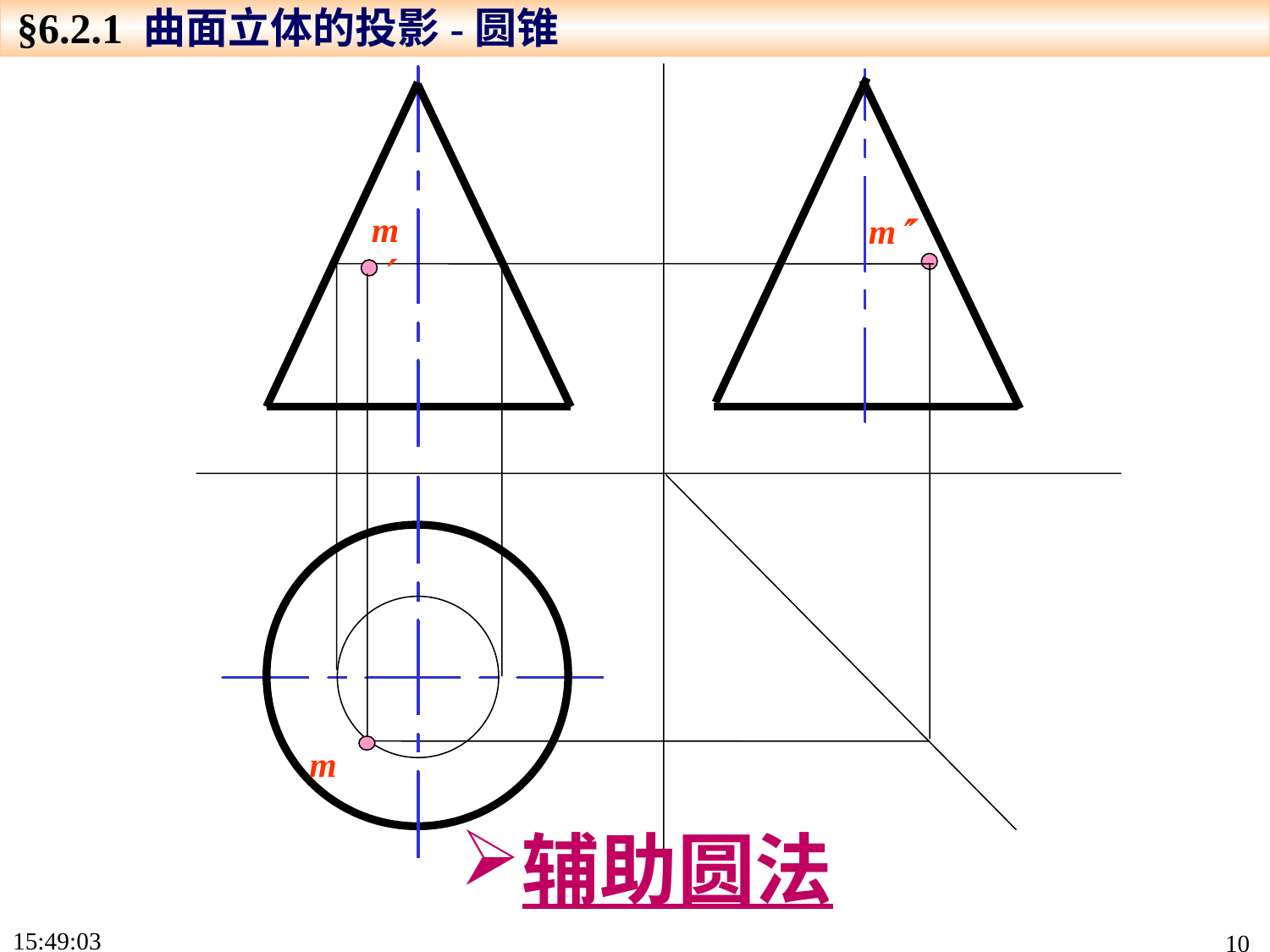

§6.2.1 曲面立体的投影-圆锥

m′

m″

m

辅助圆法
15:49:03
10